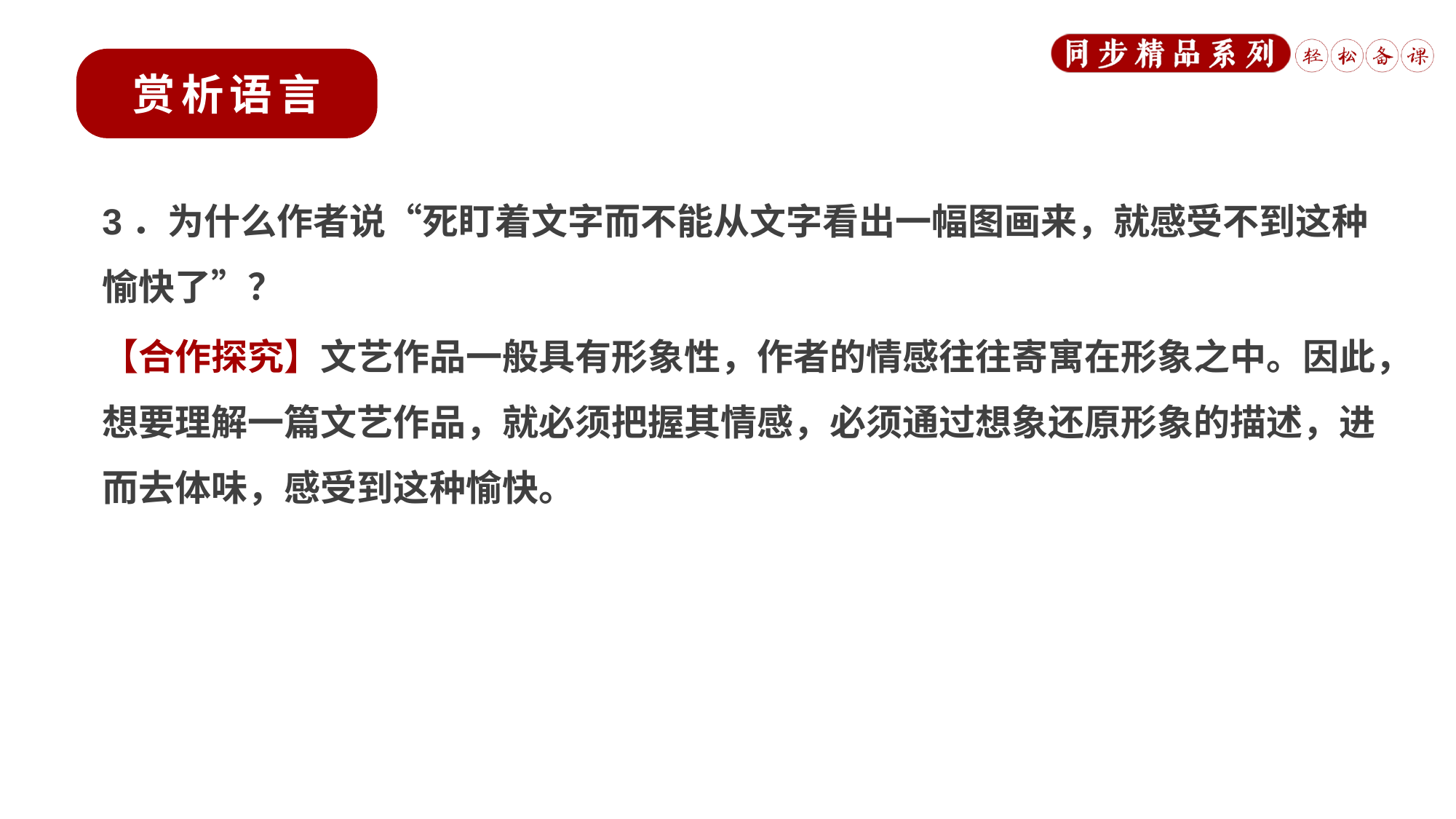

3．为什么作者说“死盯着文字而不能从文字看出一幅图画来，就感受不到这种愉快了”？
【合作探究】文艺作品一般具有形象性，作者的情感往往寄寓在形象之中。因此，想要理解一篇文艺作品，就必须把握其情感，必须通过想象还原形象的描述，进而去体味，感受到这种愉快。